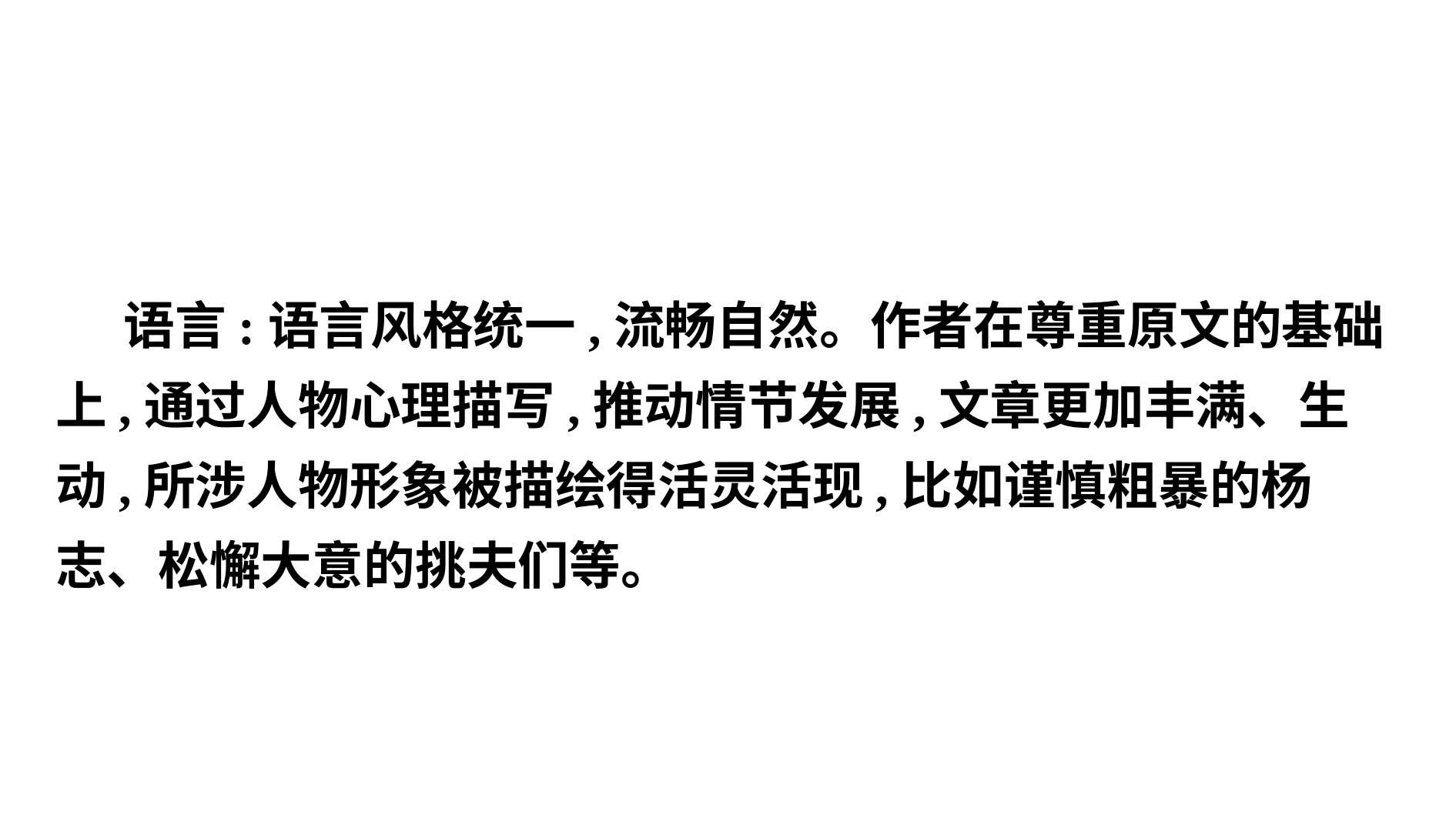

语言:语言风格统一,流畅自然。作者在尊重原文的基础上,通过人物心理描写,推动情节发展,文章更加丰满、生动,所涉人物形象被描绘得活灵活现,比如谨慎粗暴的杨志、松懈大意的挑夫们等。